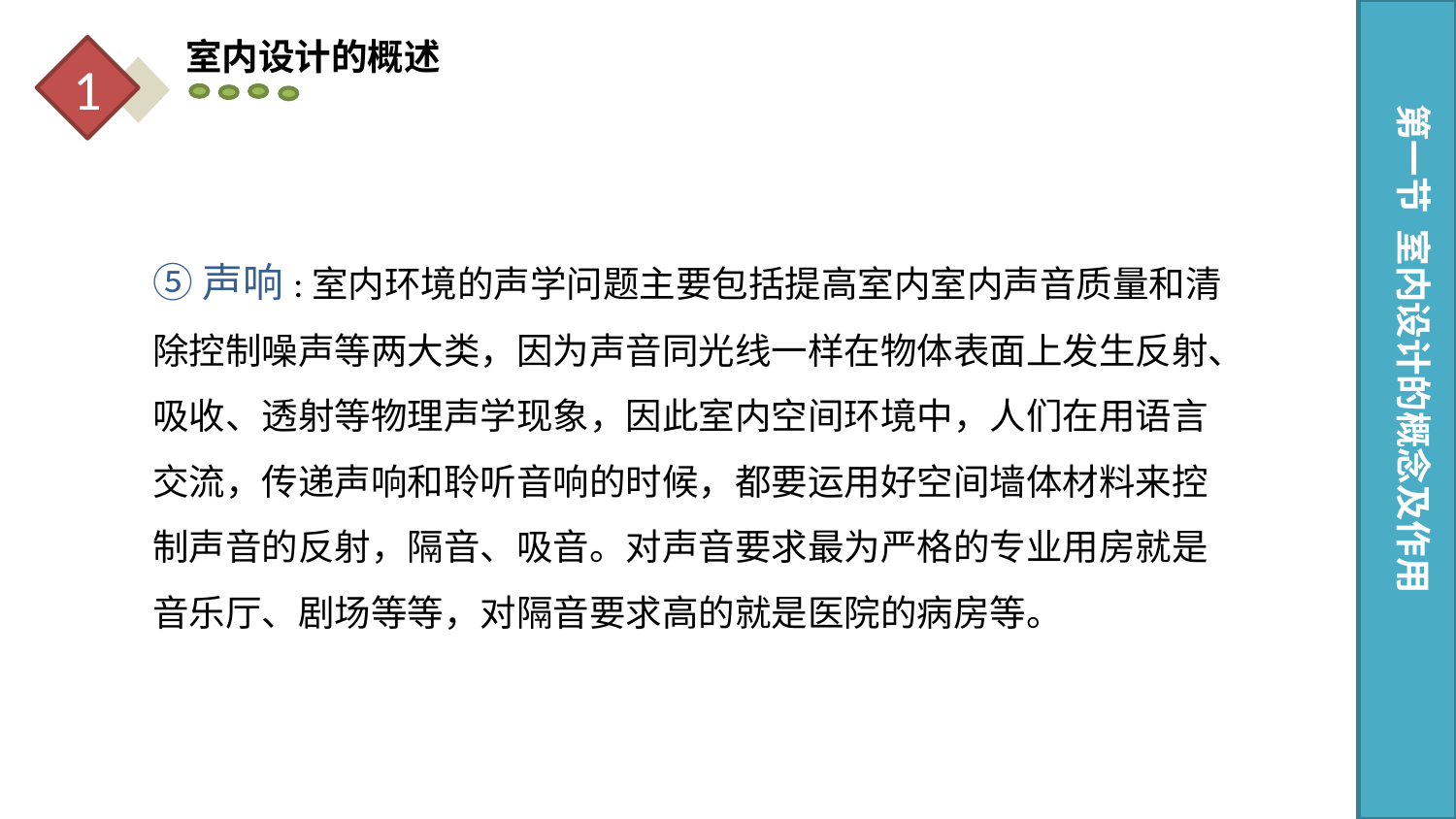

室内设计的概述
1

第一节  室内设计的概念及作用
⑤声响:室内环境的声学问题主要包括提高室内室内声音质量和清除控制噪声等两大类，因为声音同光线一样在物体表面上发生反射、吸收、透射等物理声学现象，因此室内空间环境中，人们在用语言交流，传递声响和聆听音响的时候，都要运用好空间墙体材料来控制声音的反射，隔音、吸音。对声音要求最为严格的专业用房就是音乐厅、剧场等等，对隔音要求高的就是医院的病房等。